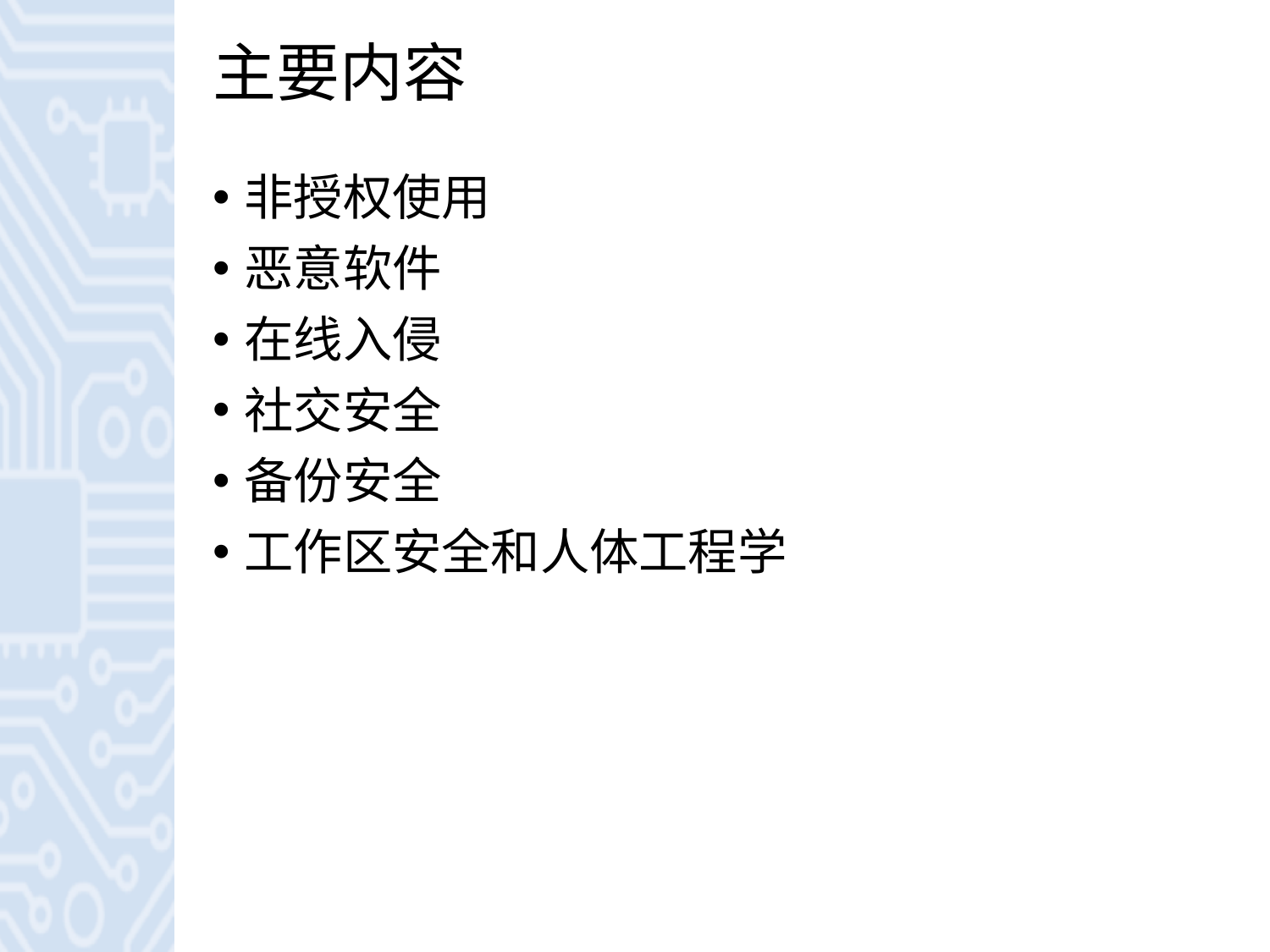

# 主要内容
非授权使用
恶意软件
在线入侵
社交安全
备份安全
工作区安全和人体工程学